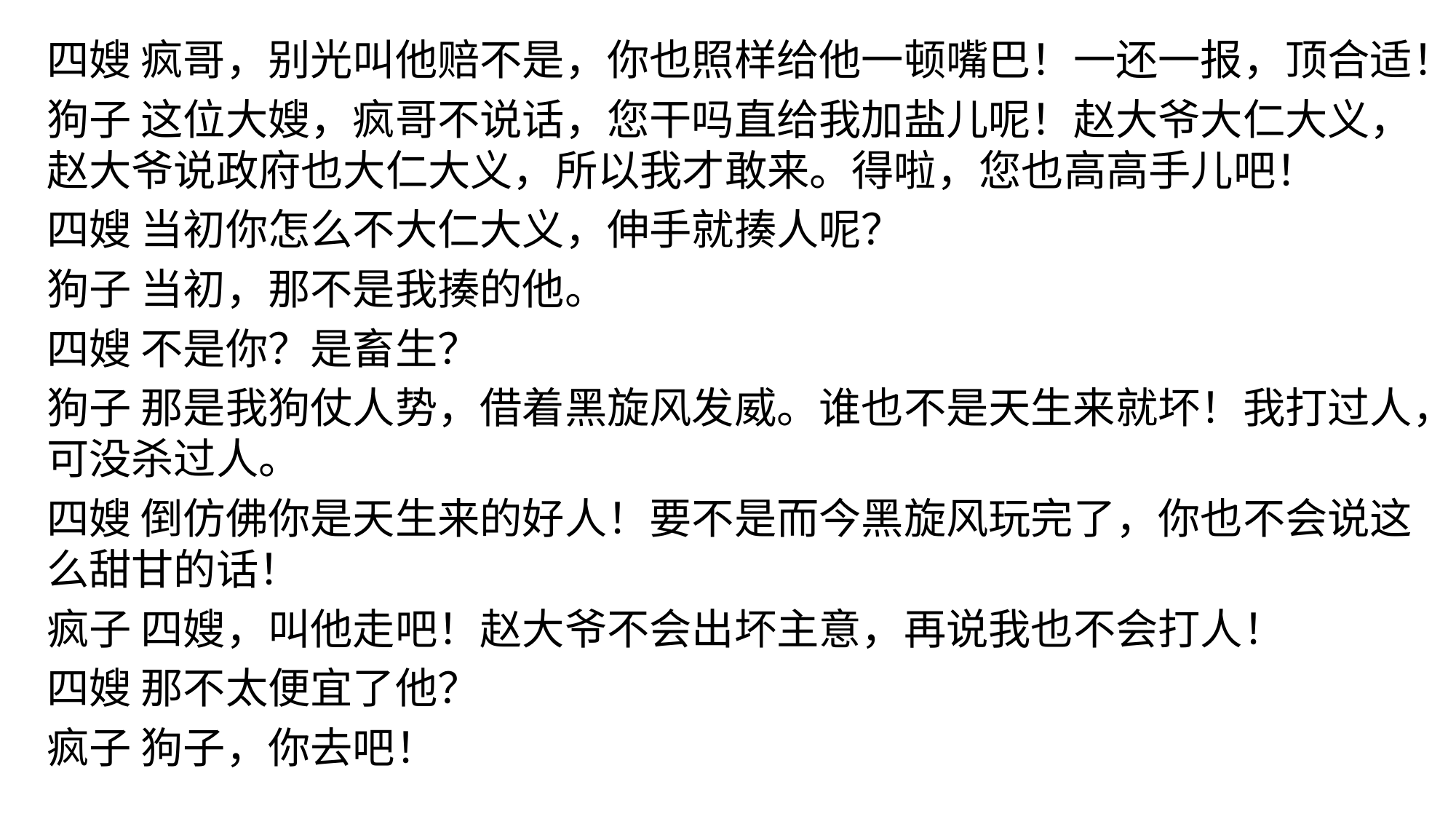

四嫂 疯哥，别光叫他赔不是，你也照样给他一顿嘴巴！一还一报，顶合适！
狗子 这位大嫂，疯哥不说话，您干吗直给我加盐儿呢！赵大爷大仁大义，赵大爷说政府也大仁大义，所以我才敢来。得啦，您也高高手儿吧！
四嫂 当初你怎么不大仁大义，伸手就揍人呢？
狗子 当初，那不是我揍的他。
四嫂 不是你？是畜生？
狗子 那是我狗仗人势，借着黑旋风发威。谁也不是天生来就坏！我打过人，可没杀过人。
四嫂 倒仿佛你是天生来的好人！要不是而今黑旋风玩完了，你也不会说这么甜甘的话！
疯子 四嫂，叫他走吧！赵大爷不会出坏主意，再说我也不会打人！
四嫂 那不太便宜了他？
疯子 狗子，你去吧！